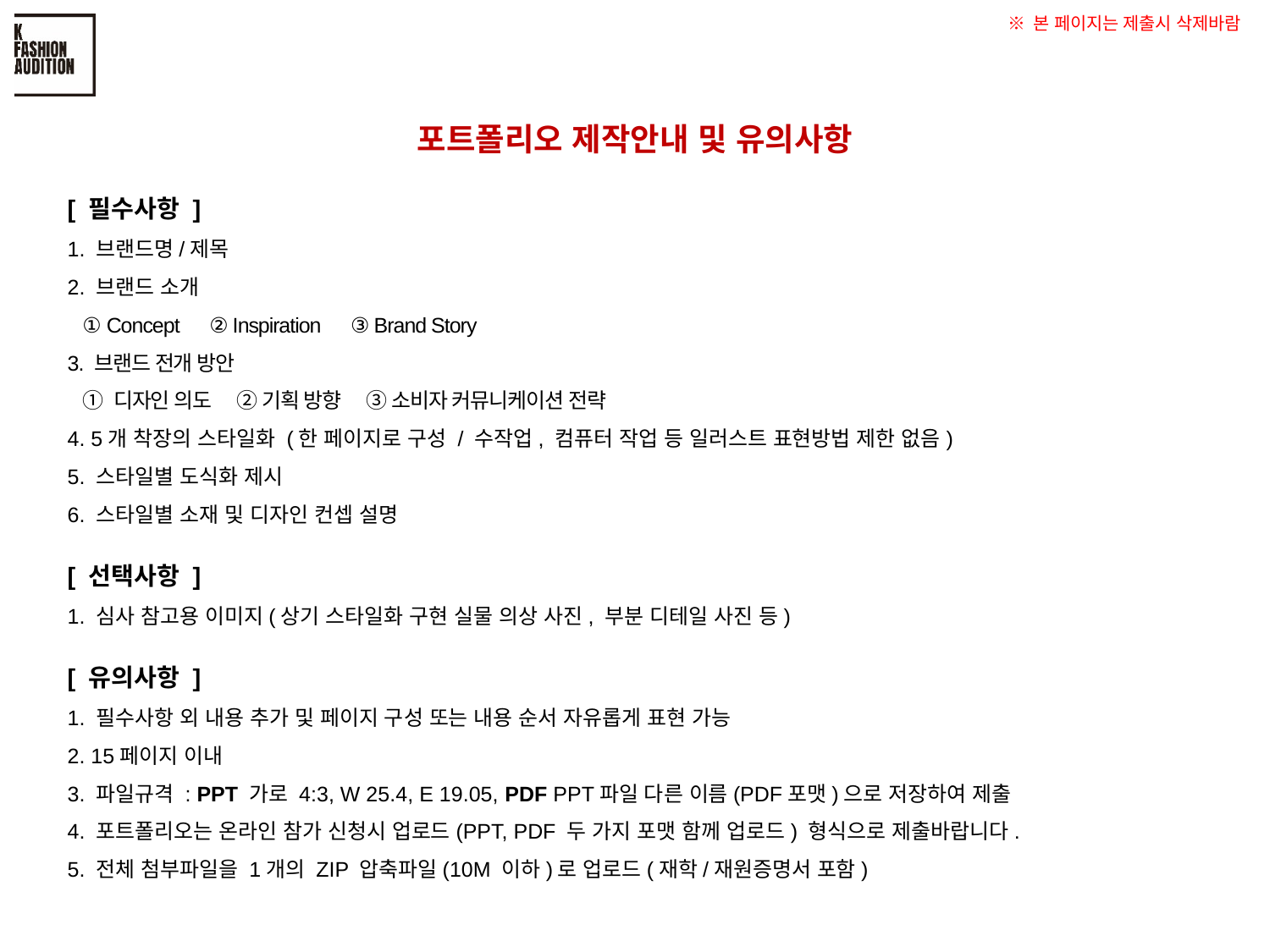

※ 본 페이지는 제출시 삭제바람
포트폴리오 제작안내 및 유의사항
[ 필수사항 ]
1. 브랜드명/제목
2. 브랜드 소개
   ① Concept      ② Inspiration      ③ Brand Story
3. 브랜드 전개 방안
   ① 디자인 의도     ② 기획 방향     ③ 소비자 커뮤니케이션 전략
4. 5개 착장의 스타일화 (한 페이지로 구성 / 수작업, 컴퓨터 작업 등 일러스트 표현방법 제한 없음)
5. 스타일별 도식화 제시
6. 스타일별 소재 및 디자인 컨셉 설명

[ 선택사항 ]
1. 심사 참고용 이미지(상기 스타일화 구현 실물 의상 사진, 부분 디테일 사진 등)
1
[ 유의사항 ]
1. 필수사항 외 내용 추가 및 페이지 구성 또는 내용 순서 자유롭게 표현 가능
2. 15페이지 이내
3. 파일규격 : PPT 가로 4:3, W 25.4, E 19.05, PDF PPT파일 다른 이름(PDF포맷)으로 저장하여 제출
4. 포트폴리오는 온라인 참가 신청시 업로드(PPT, PDF 두 가지 포맷 함께 업로드) 형식으로 제출바랍니다.
5. 전체 첨부파일을 1개의 ZIP 압축파일(10M 이하)로 업로드(재학/재원증명서 포함)